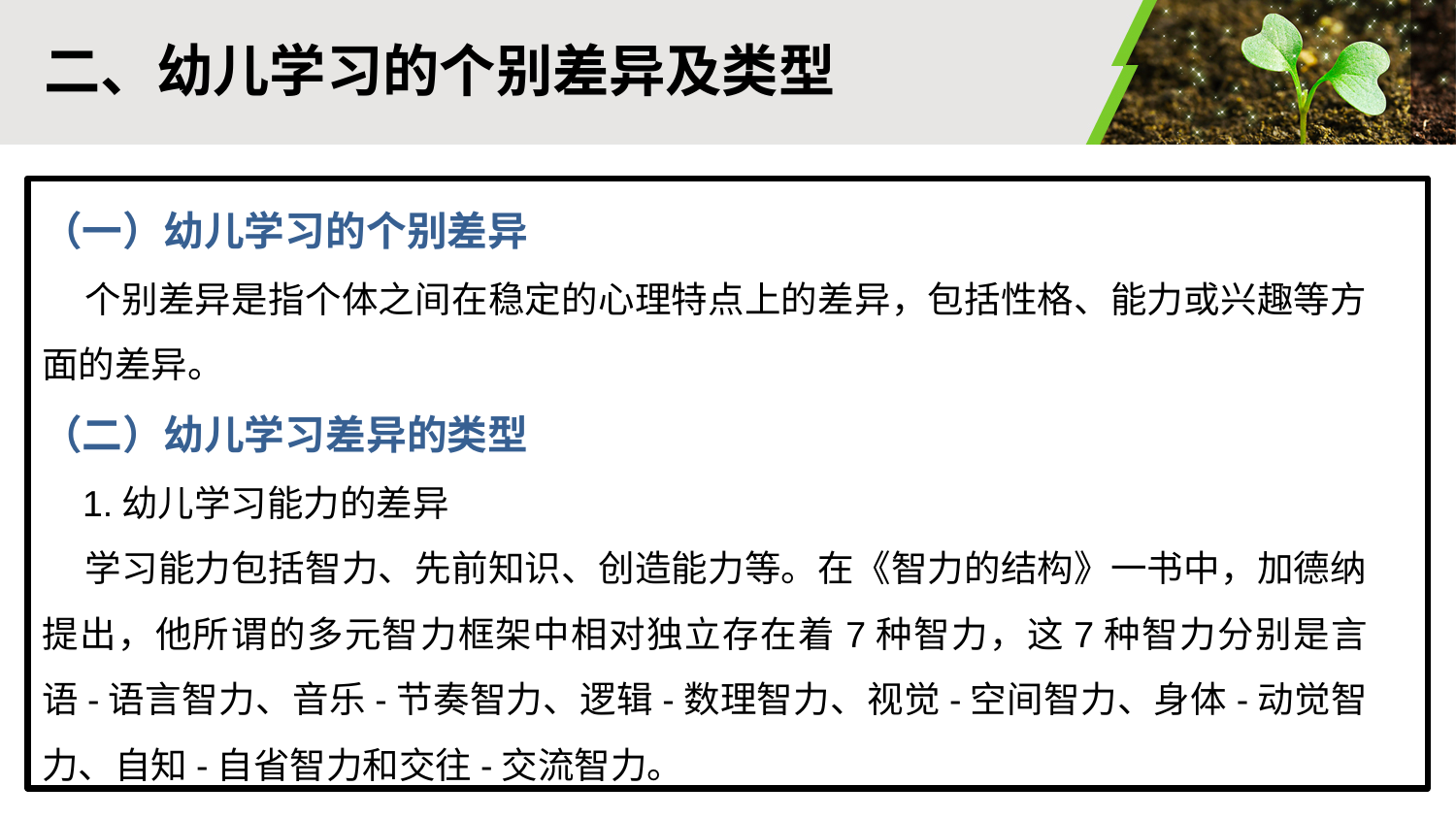

# 二、幼儿学习的个别差异及类型
（一）幼儿学习的个别差异
    个别差异是指个体之间在稳定的心理特点上的差异，包括性格、能力或兴趣等方面的差异。
（二）幼儿学习差异的类型
    1.幼儿学习能力的差异
    学习能力包括智力、先前知识、创造能力等。在《智力的结构》一书中，加德纳提出，他所谓的多元智力框架中相对独立存在着7种智力，这7种智力分别是言语-语言智力、音乐-节奏智力、逻辑-数理智力、视觉-空间智力、身体-动觉智力、自知-自省智力和交往-交流智力。